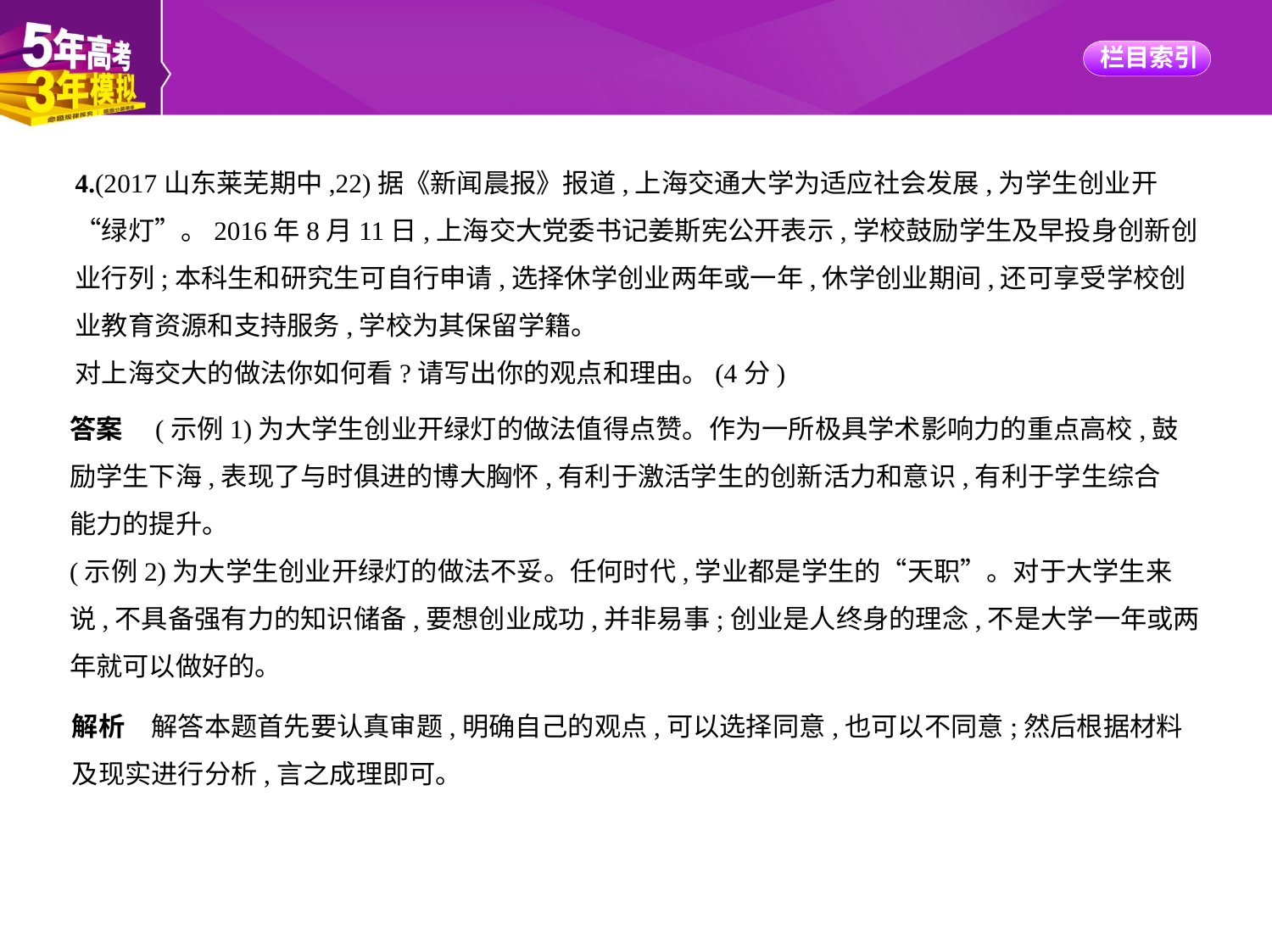

4.(2017山东莱芜期中,22)据《新闻晨报》报道,上海交通大学为适应社会发展,为学生创业开
“绿灯”。2016年8月11日,上海交大党委书记姜斯宪公开表示,学校鼓励学生及早投身创新创
业行列;本科生和研究生可自行申请,选择休学创业两年或一年,休学创业期间,还可享受学校创
业教育资源和支持服务,学校为其保留学籍。
对上海交大的做法你如何看?请写出你的观点和理由。(4分)
答案　(示例1)为大学生创业开绿灯的做法值得点赞。作为一所极具学术影响力的重点高校,鼓
励学生下海,表现了与时俱进的博大胸怀,有利于激活学生的创新活力和意识,有利于学生综合
能力的提升。
(示例2)为大学生创业开绿灯的做法不妥。任何时代,学业都是学生的“天职”。对于大学生来
说,不具备强有力的知识储备,要想创业成功,并非易事;创业是人终身的理念,不是大学一年或两
年就可以做好的。
解析　解答本题首先要认真审题,明确自己的观点,可以选择同意,也可以不同意;然后根据材料
及现实进行分析,言之成理即可。